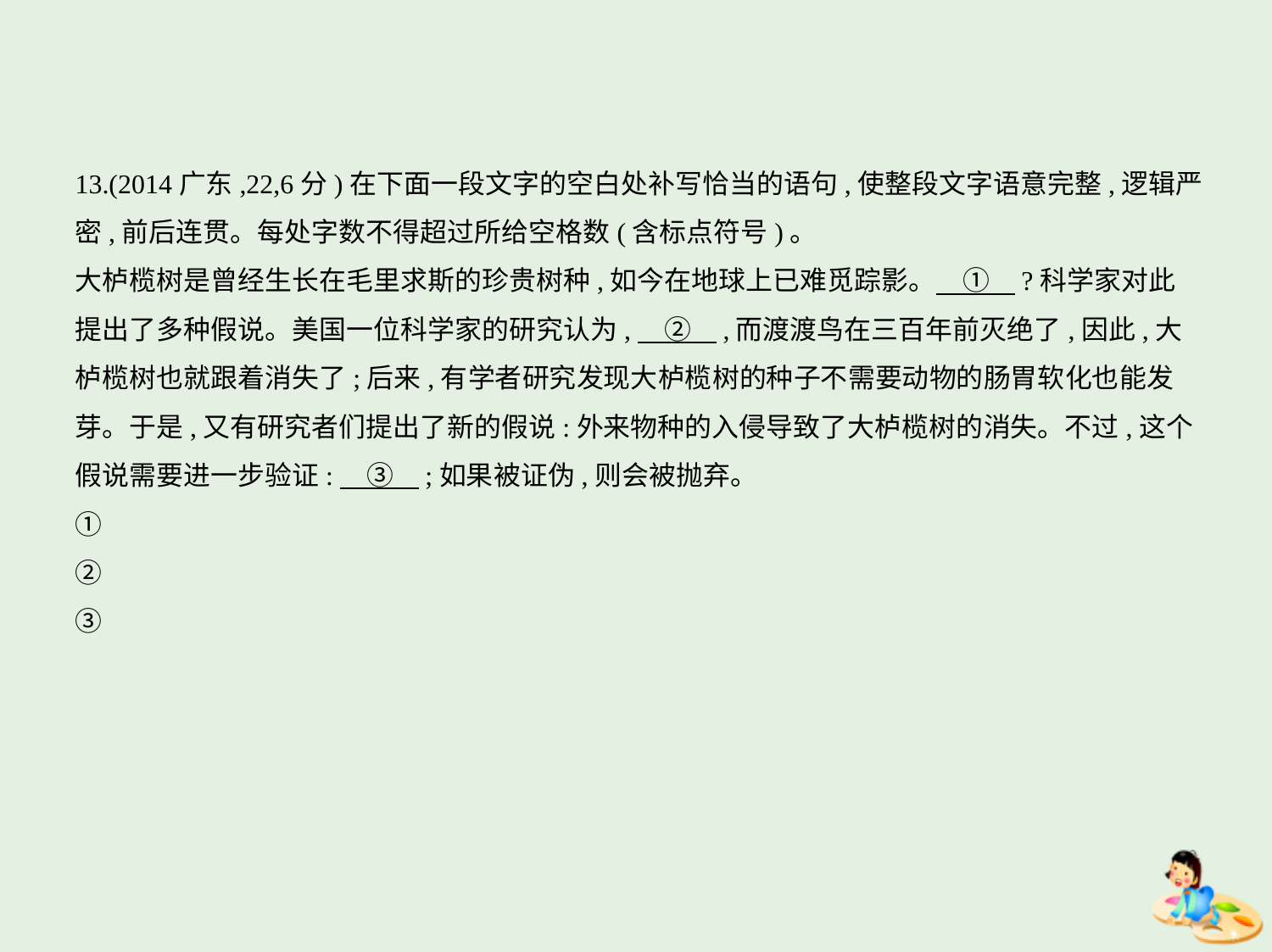

13.(2014广东,22,6分)在下面一段文字的空白处补写恰当的语句,使整段文字语意完整,逻辑严
密,前后连贯。每处字数不得超过所给空格数(含标点符号)。
大栌榄树是曾经生长在毛里求斯的珍贵树种,如今在地球上已难觅踪影。　①    ?科学家对此
提出了多种假说。美国一位科学家的研究认为,　②    ,而渡渡鸟在三百年前灭绝了,因此,大
栌榄树也就跟着消失了;后来,有学者研究发现大栌榄树的种子不需要动物的肠胃软化也能发
芽。于是,又有研究者们提出了新的假说:外来物种的入侵导致了大栌榄树的消失。不过,这个
假说需要进一步验证:　③    ;如果被证伪,则会被抛弃。
①
②
③